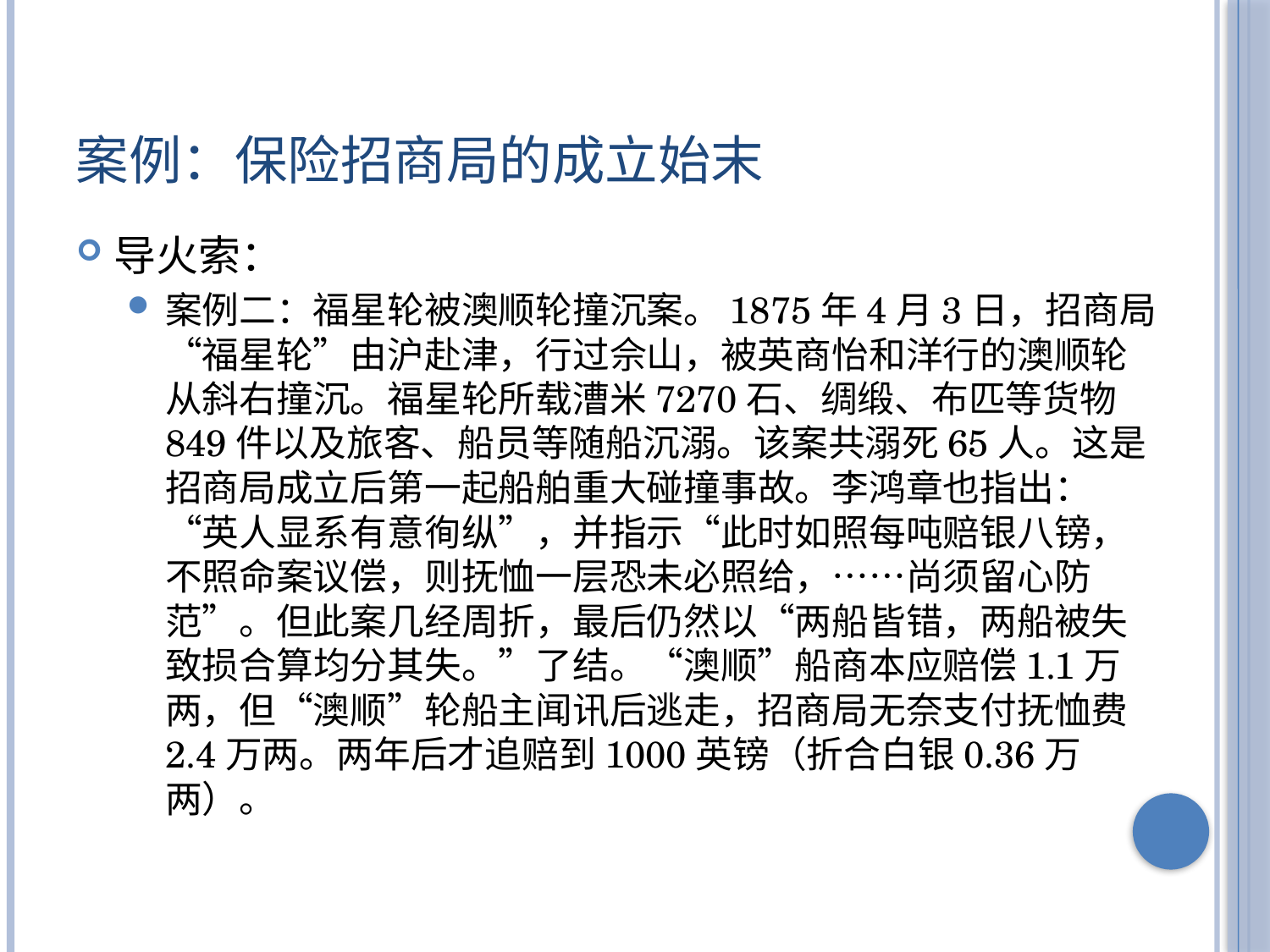

# 案例：保险招商局的成立始末
导火索：
案例二：福星轮被澳顺轮撞沉案。1875年4月3日，招商局“福星轮”由沪赴津，行过佘山，被英商怡和洋行的澳顺轮从斜右撞沉。福星轮所载漕米7270石、绸缎、布匹等货物849件以及旅客、船员等随船沉溺。该案共溺死65人。这是招商局成立后第一起船舶重大碰撞事故。李鸿章也指出：“英人显系有意徇纵”，并指示“此时如照每吨赔银八镑，不照命案议偿，则抚恤一层恐未必照给，……尚须留心防范”。但此案几经周折，最后仍然以“两船皆错，两船被失致损合算均分其失。”了结。“澳顺”船商本应赔偿1.1万两，但“澳顺”轮船主闻讯后逃走，招商局无奈支付抚恤费2.4万两。两年后才追赔到1000英镑（折合白银0.36万两）。